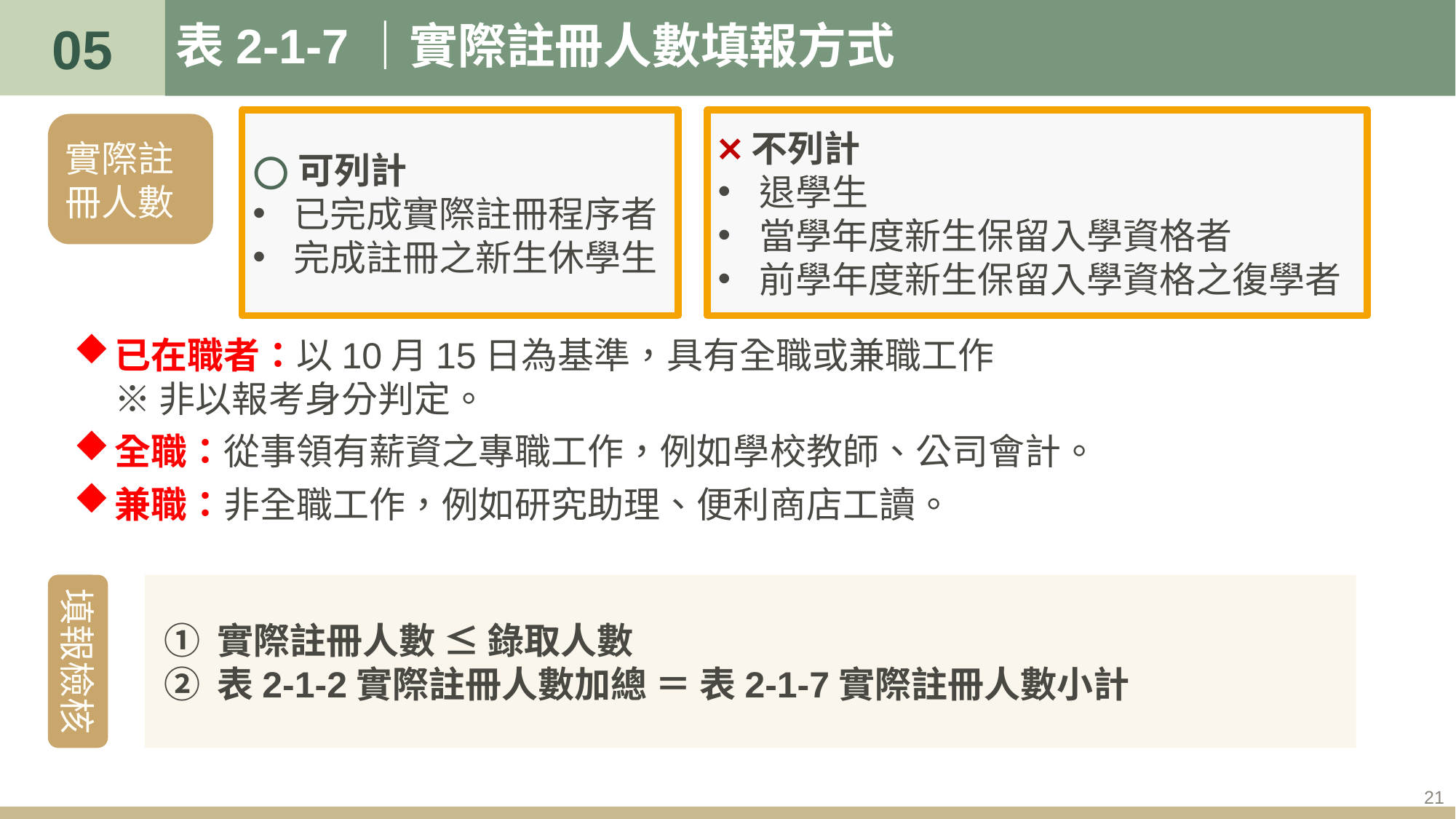

05
# 表2-1-7｜實際註冊人數填報方式
❌不列計
退學生
當學年度新生保留入學資格者
前學年度新生保留入學資格之復學者
⭕可列計
已完成實際註冊程序者
完成註冊之新生休學生
實際註冊人數
已在職者：以10月15日為基準，具有全職或兼職工作
※ 非以報考身分判定。
全職：從事領有薪資之專職工作，例如學校教師、公司會計。
兼職：非全職工作，例如研究助理、便利商店工讀。
 ① 實際註冊人數 ≤ 錄取人數
 ② 表2-1-2實際註冊人數加總 ＝ 表2-1-7實際註冊人數小計
填報檢核
21